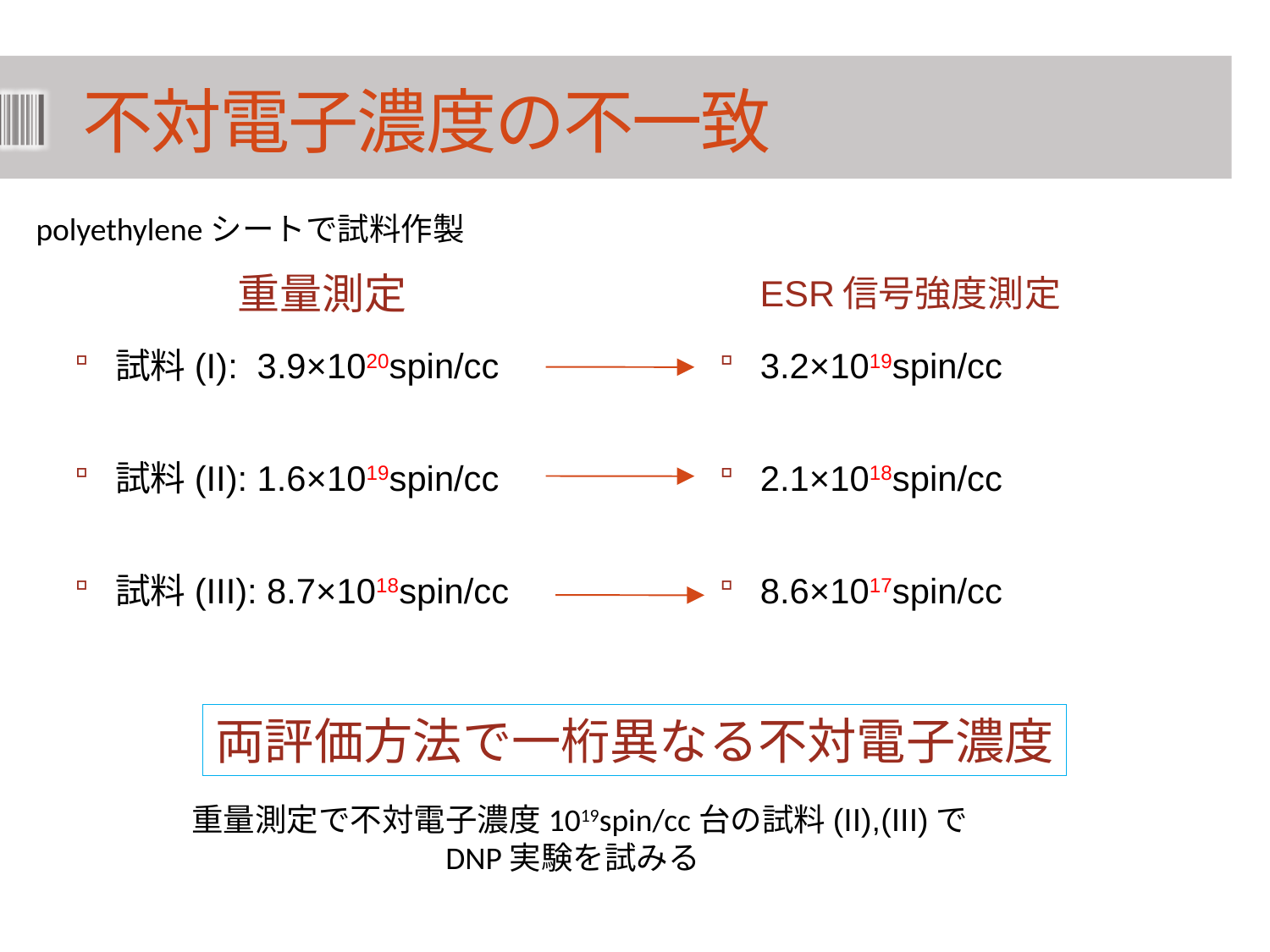

# 不対電子濃度の不一致
polyethyleneシートで試料作製
重量測定
ESR信号強度測定
試料(I):  3.9×1020spin/cc

試料(II): 1.6×1019spin/cc

試料(III): 8.7×1018spin/cc

3.2×1019spin/cc

2.1×1018spin/cc

8.6×1017spin/cc
両評価方法で一桁異なる不対電子濃度
重量測定で不対電子濃度1019spin/cc台の試料(II),(III)で
		DNP実験を試みる